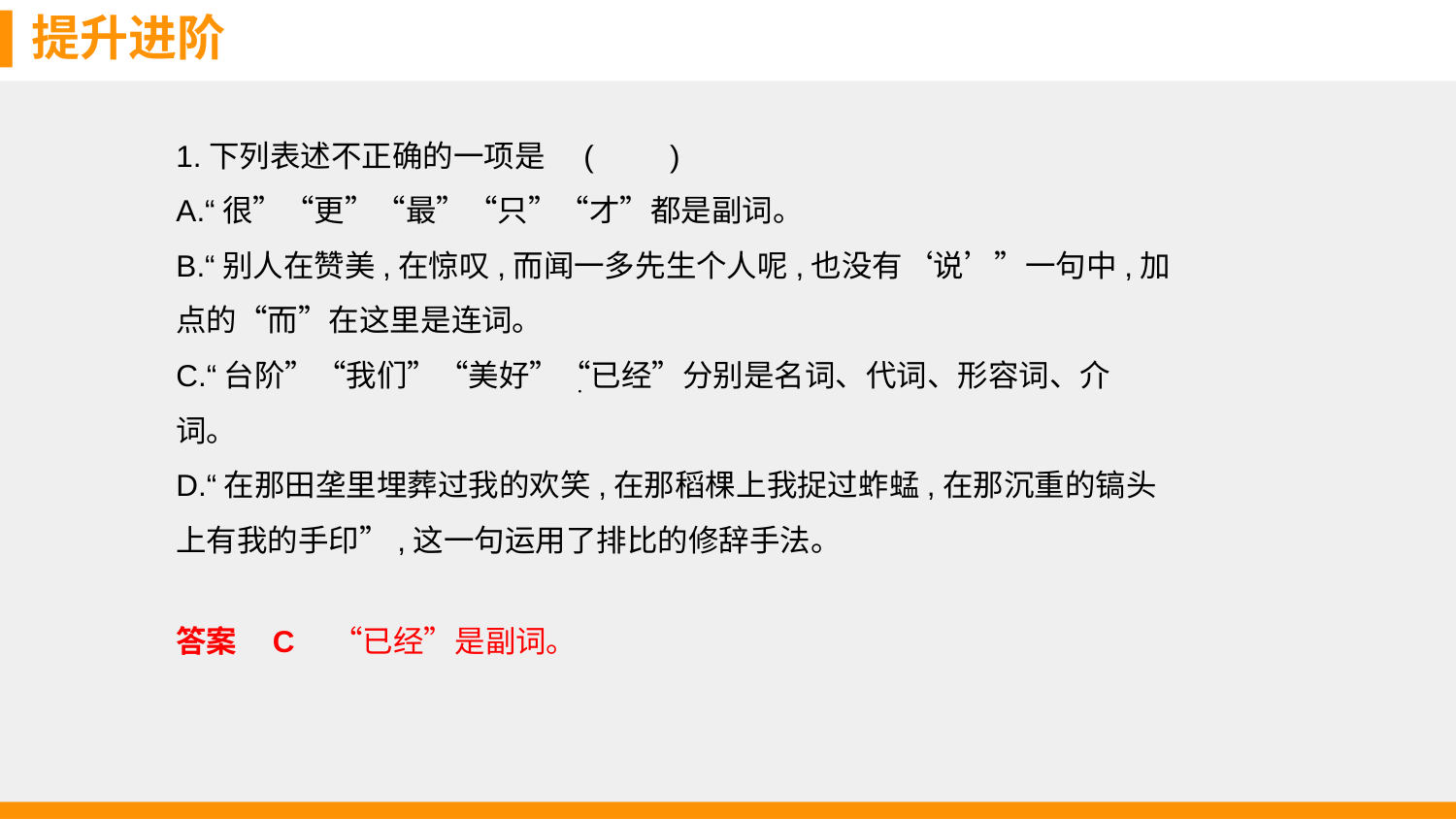

提升进阶
1.下列表述不正确的一项是 (　　)
A.“很”“更”“最”“只”“才”都是副词。
B.“别人在赞美,在惊叹,而闻一多先生个人呢,也没有‘说’”一句中,加
点的“而”在这里是连词。
C.“台阶”“我们”“美好”“已经”分别是名词、代词、形容词、介
词。
D.“在那田垄里埋葬过我的欢笑,在那稻棵上我捉过蚱蜢,在那沉重的镐头
上有我的手印”,这一句运用了排比的修辞手法。
●
答案    C　“已经”是副词。